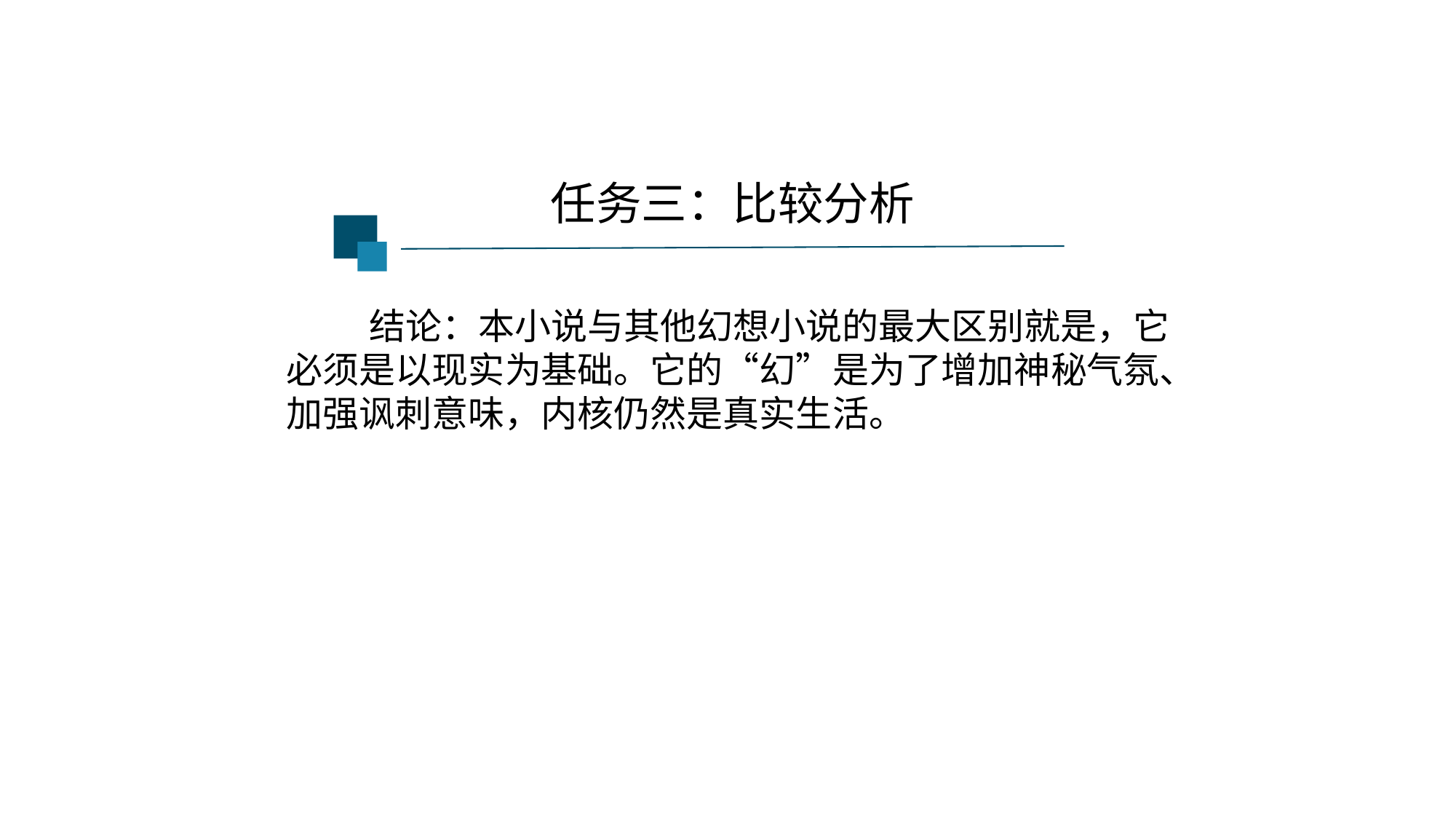

任务三：比较分析

         结论：本小说与其他幻想小说的最大区别就是，它必须是以现实为基础。它的“幻”是为了增加神秘气氛、加强讽刺意味，内核仍然是真实生活。